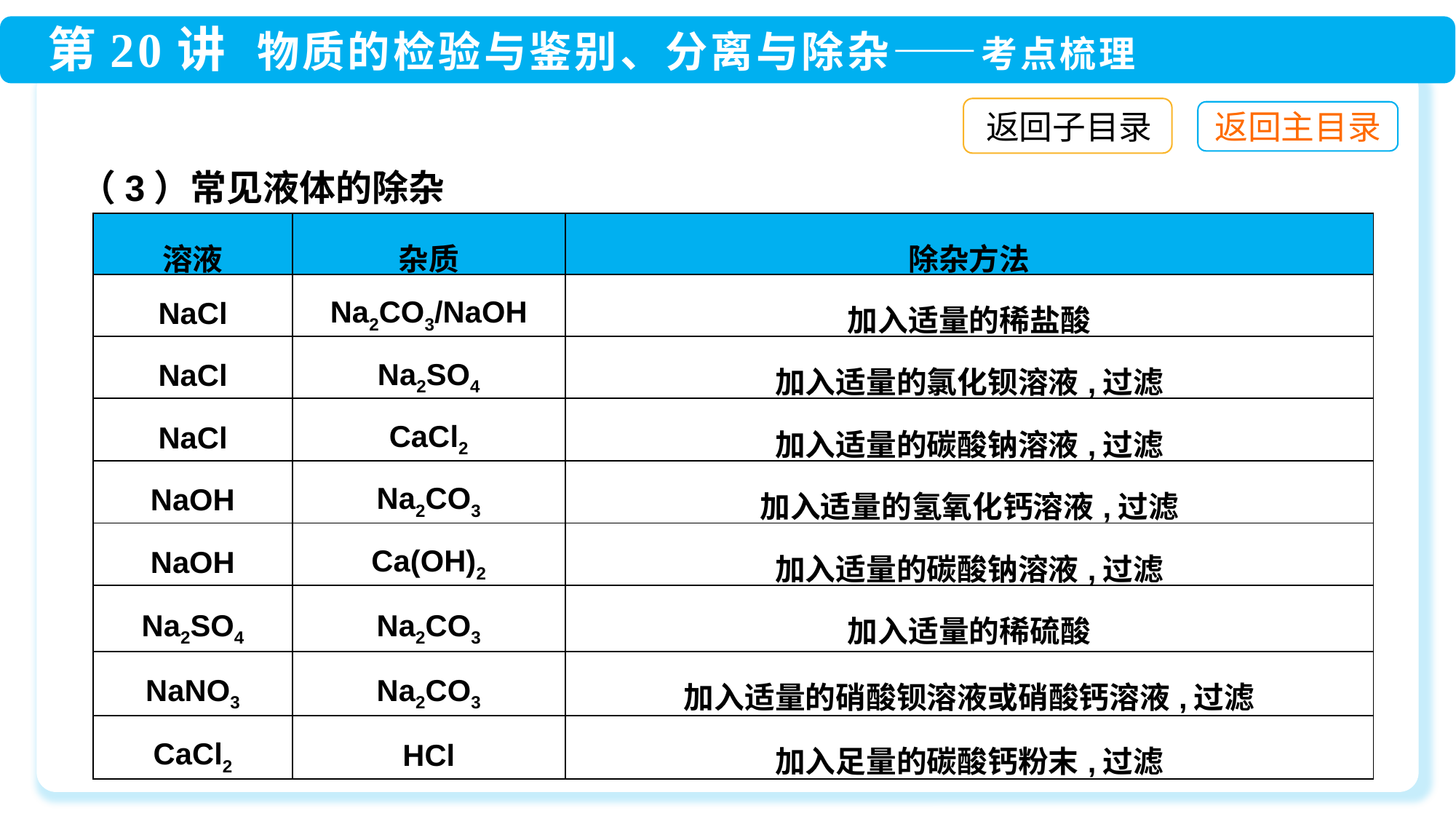

返回子目录
（3）常见液体的除杂
| 溶液 | 杂质 | 除杂方法 |
| --- | --- | --- |
| NaCl | Na2CO3/NaOH | 加入适量的稀盐酸 |
| NaCl | Na2SO4 | 加入适量的氯化钡溶液,过滤 |
| NaCl | CaCl2 | 加入适量的碳酸钠溶液,过滤 |
| NaOH | Na2CO3 | 加入适量的氢氧化钙溶液,过滤 |
| NaOH | Ca(OH)2 | 加入适量的碳酸钠溶液,过滤 |
| Na2SO4 | Na2CO3 | 加入适量的稀硫酸 |
| NaNO3 | Na2CO3 | 加入适量的硝酸钡溶液或硝酸钙溶液,过滤 |
| CaCl2 | HCl | 加入足量的碳酸钙粉末,过滤 |